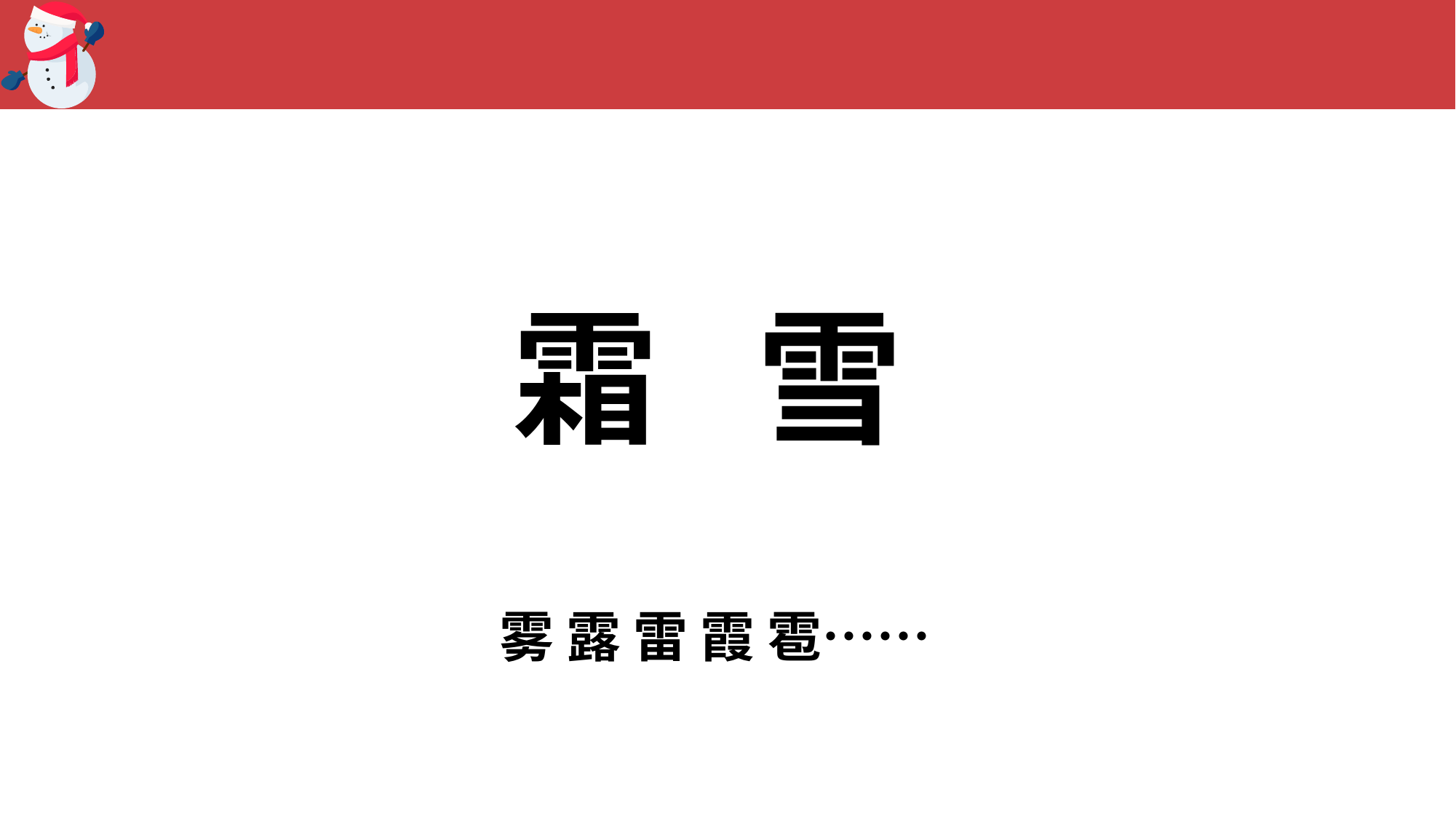

霜   雪
雾 露 雷 霞 雹……